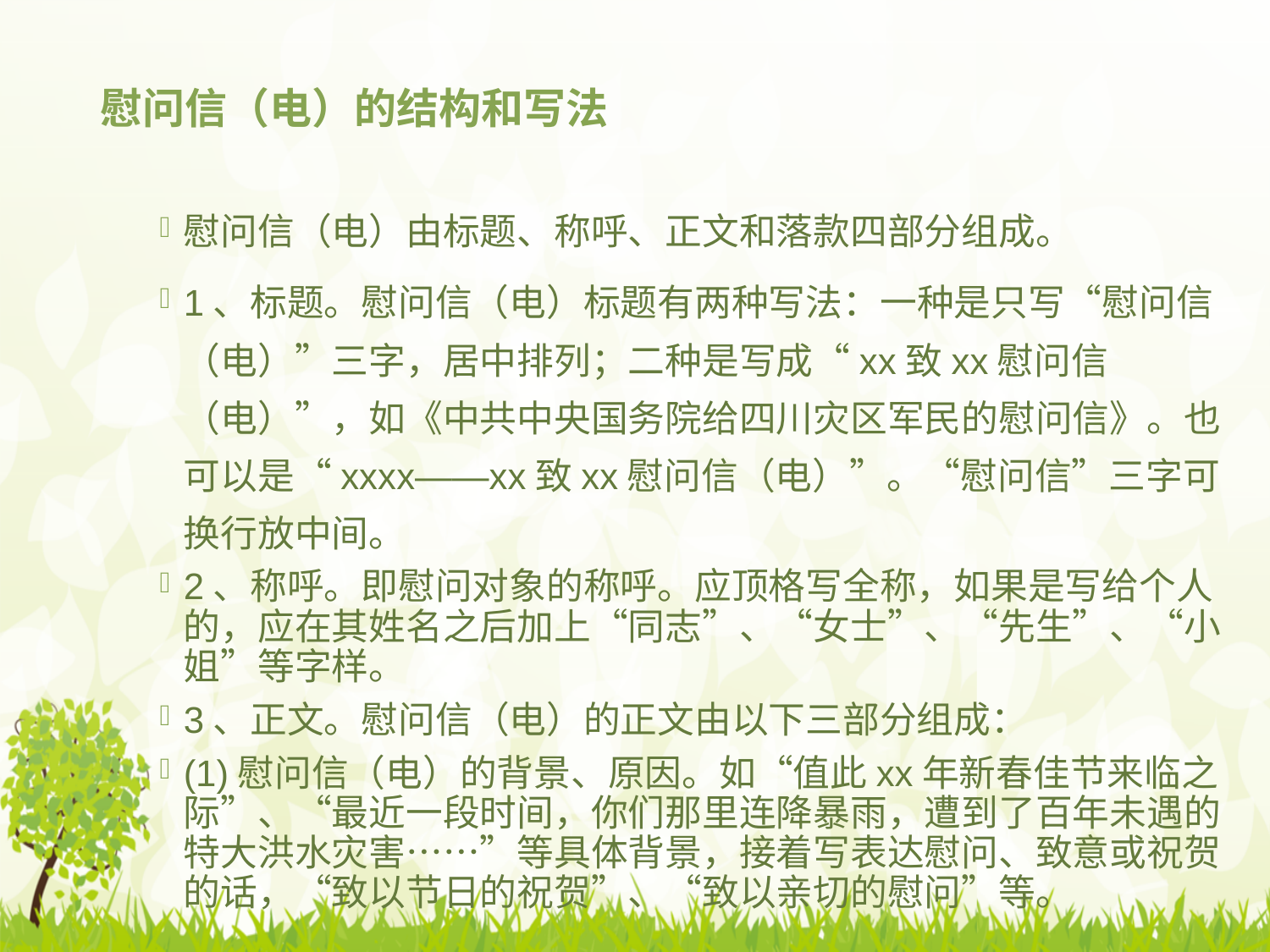

# 慰问信（电）的结构和写法
慰问信（电）由标题、称呼、正文和落款四部分组成。
1、标题。慰问信（电）标题有两种写法：一种是只写“慰问信（电）”三字，居中排列；二种是写成“xx致xx慰问信（电）”，如《中共中央国务院给四川灾区军民的慰问信》。也可以是“xxxx——xx致xx慰问信（电）”。“慰问信”三字可换行放中间。
2、称呼。即慰问对象的称呼。应顶格写全称，如果是写给个人的，应在其姓名之后加上“同志”、“女士”、“先生”、“小姐”等字样。
3、正文。慰问信（电）的正文由以下三部分组成：
(1)慰问信（电）的背景、原因。如“值此xx年新春佳节来临之际”、“最近一段时间，你们那里连降暴雨，遭到了百年未遇的特大洪水灾害……”等具体背景，接着写表达慰问、致意或祝贺的话，“致以节日的祝贺”、“致以亲切的慰问”等。